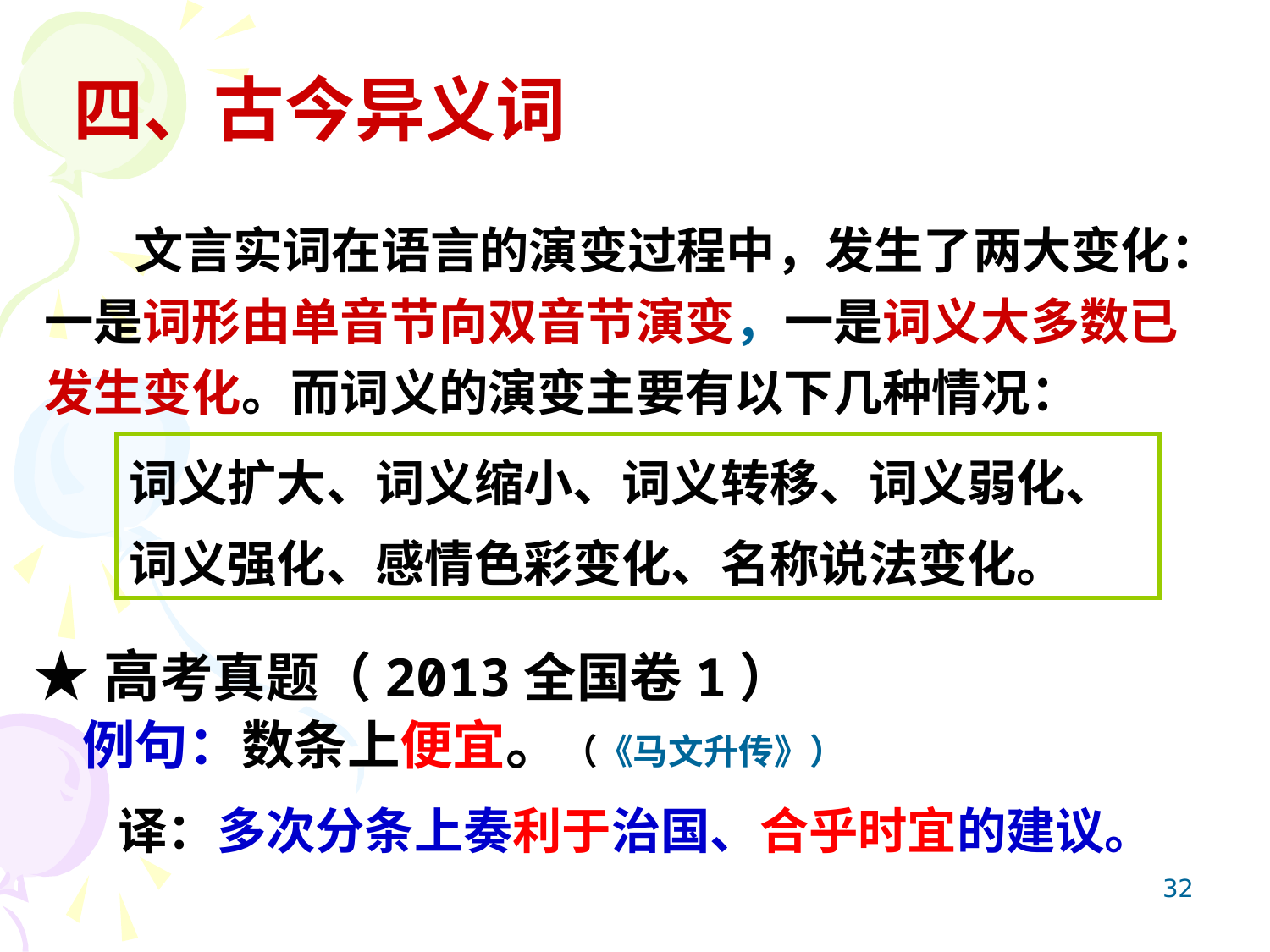

四、古今异义词
       文言实词在语言的演变过程中，发生了两大变化：一是词形由单音节向双音节演变，一是词义大多数已发生变化。而词义的演变主要有以下几种情况：
词义扩大、词义缩小、词义转移、词义弱化、
词义强化、感情色彩变化、名称说法变化。
★高考真题（2013全国卷1）
   例句：数条上便宜。（《马文升传》）
译：多次分条上奏利于治国、合乎时宜的建议。
32